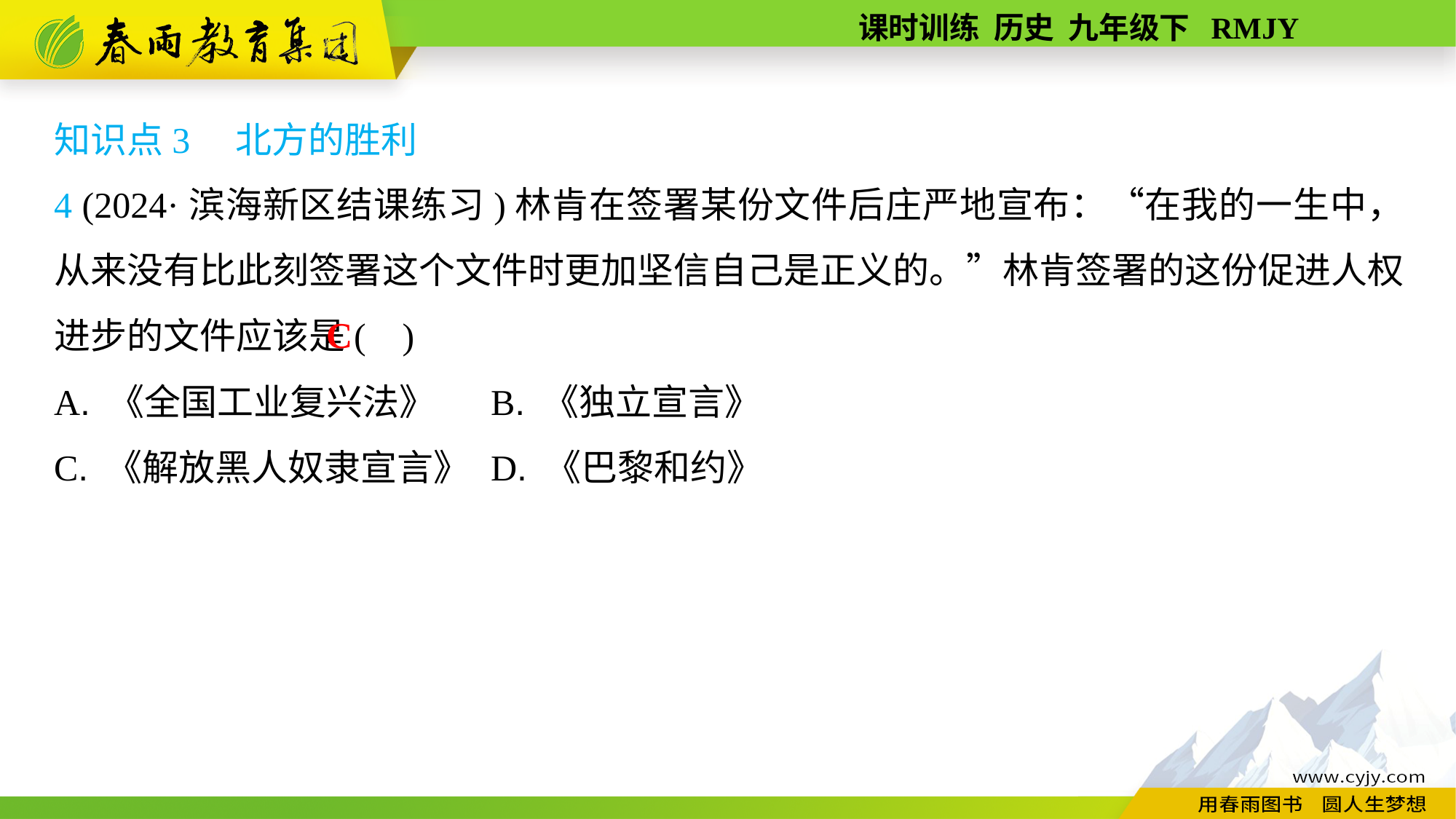

知识点3　北方的胜利
4 (2024·滨海新区结课练习)林肯在签署某份文件后庄严地宣布：“在我的一生中，从来没有比此刻签署这个文件时更加坚信自己是正义的。”林肯签署的这份促进人权进步的文件应该是(    )
A. 《全国工业复兴法》	B. 《独立宣言》
C. 《解放黑人奴隶宣言》	D. 《巴黎和约》
C